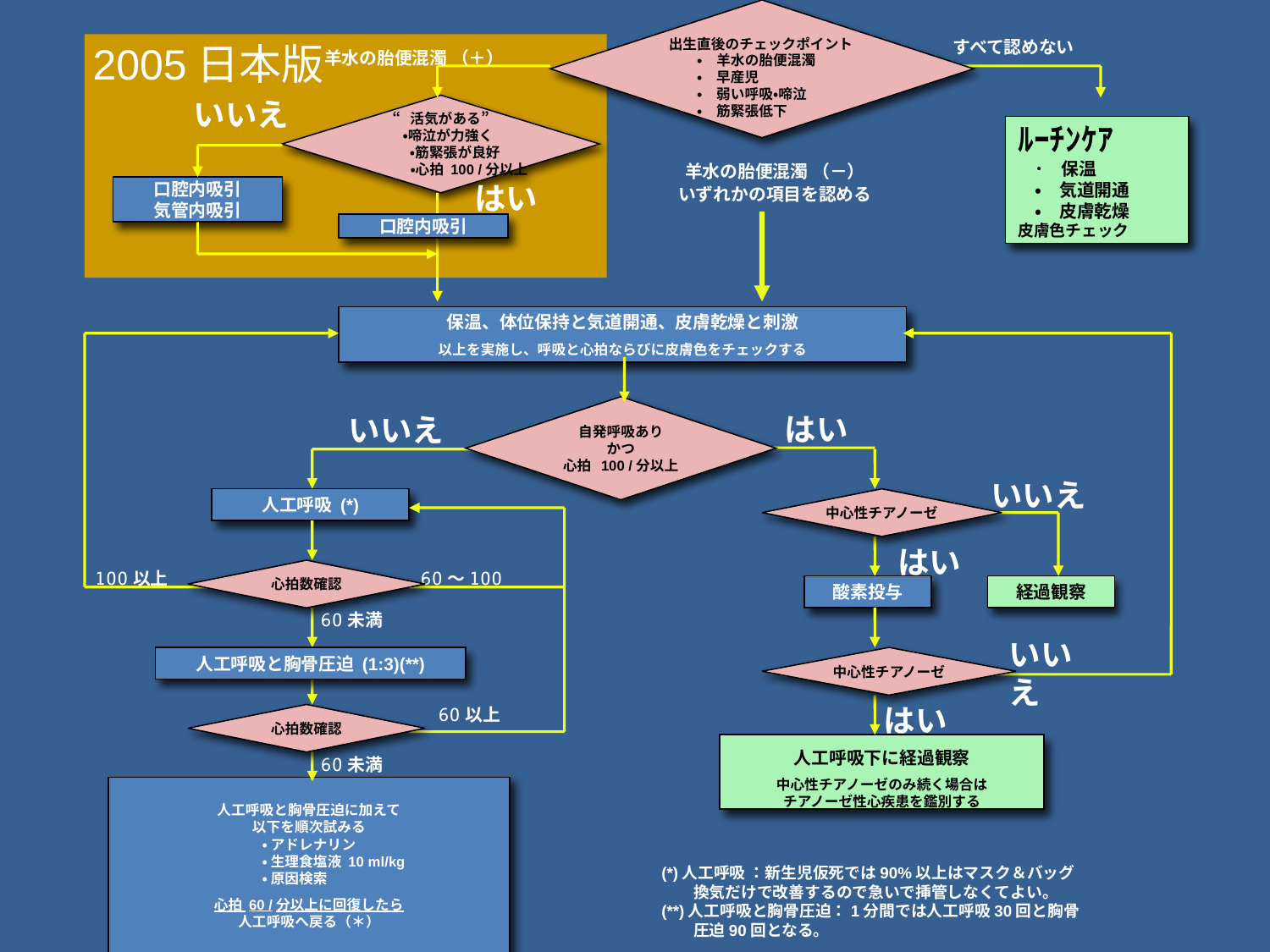

出生直後のチェックポイント
　　・　羊水の胎便混濁
　　・　早産児
　　・　弱い呼吸・啼泣
　　・　筋緊張低下
すべて認めない
2005日本版

羊水の胎便混濁 （＋）

いいえ
“活気がある”
　・啼泣が力強く
　　・筋緊張が良好
　　　　・心拍 100 /分以上
ﾙｰﾁﾝｹｱ
　･　保温
　・　気道開通
　・　皮膚乾燥
皮膚色チェック

羊水の胎便混濁 （－）
いずれかの項目を認める
はい
口腔内吸引
気管内吸引

口腔内吸引

保温、体位保持と気道開通、皮膚乾燥と刺激

以上を実施し、呼吸と心拍ならびに皮膚色をチェックする

自発呼吸あり
かつ
心拍  100 /分以上
はい
いいえ

いいえ
人工呼吸 (*)
中心性チアノーゼ

はい

心拍数確認
100以上
60～100
酸素投与
経過観察

60未満

いいえ
人工呼吸と胸骨圧迫 (1:3)(**)
中心性チアノーゼ

はい

60以上
心拍数確認

人工呼吸下に経過観察

中心性チアノーゼのみ続く場合は
チアノーゼ性心疾患を鑑別する

60未満

人工呼吸と胸骨圧迫に加えて
以下を順次試みる
　　　　　　　　　　・ アドレナリン
　　　　　　　　　　・ 生理食塩液 10 ml/kg
　　　　　　　　　　・ 原因検索

心拍 60 /分以上に回復したら
人工呼吸へ戻る（＊）

(*)人工呼吸 ：新生児仮死では90%以上はマスク＆バッグ
　　換気だけで改善するので急いで挿管しなくてよい。
(**)人工呼吸と胸骨圧迫：1分間では人工呼吸30回と胸骨
　　圧迫90回となる。